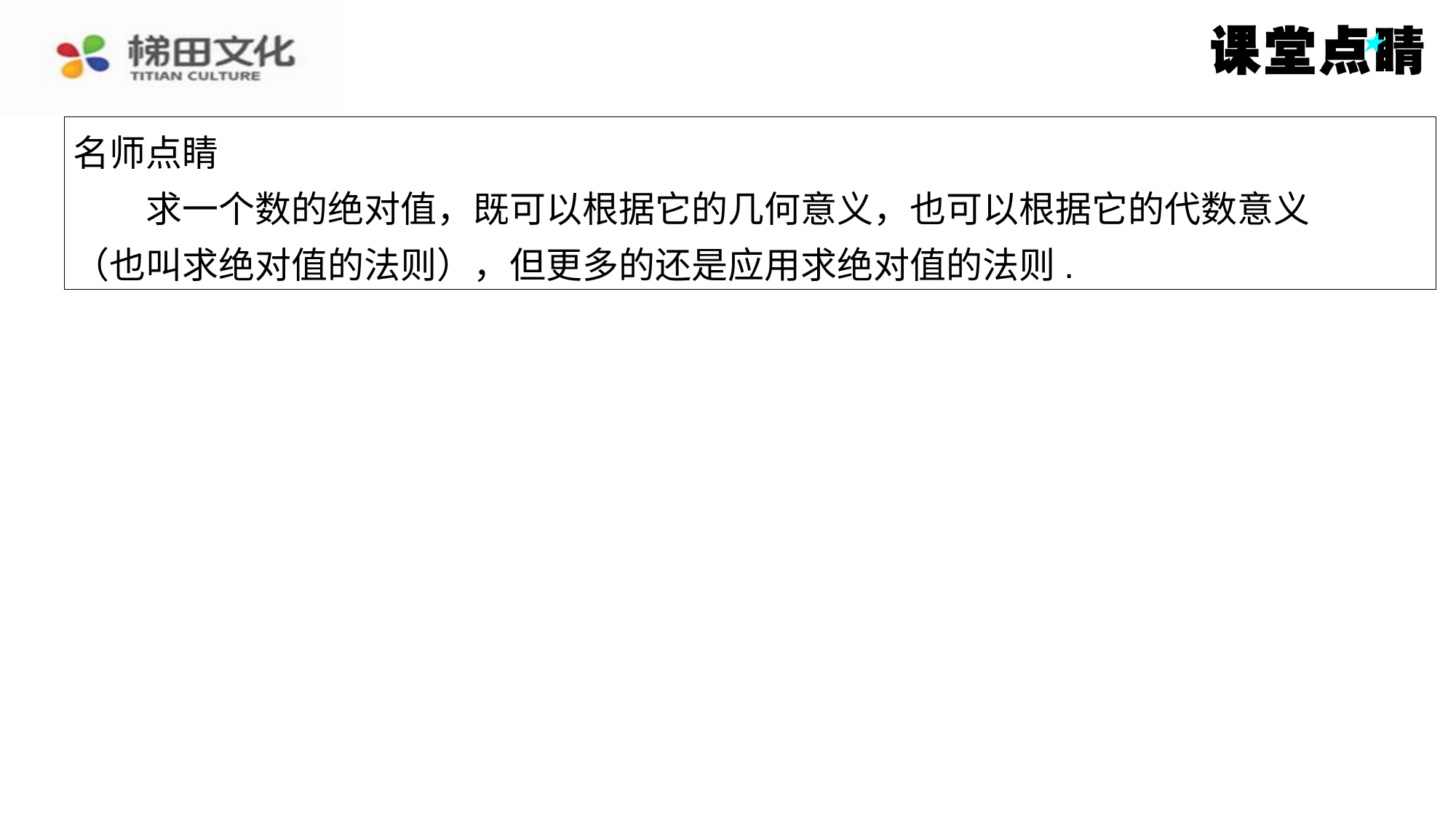

名师点睛
求一个数的绝对值，既可以根据它的几何意义，也可以根据它的代数意义
（也叫求绝对值的法则），但更多的还是应用求绝对值的法则.